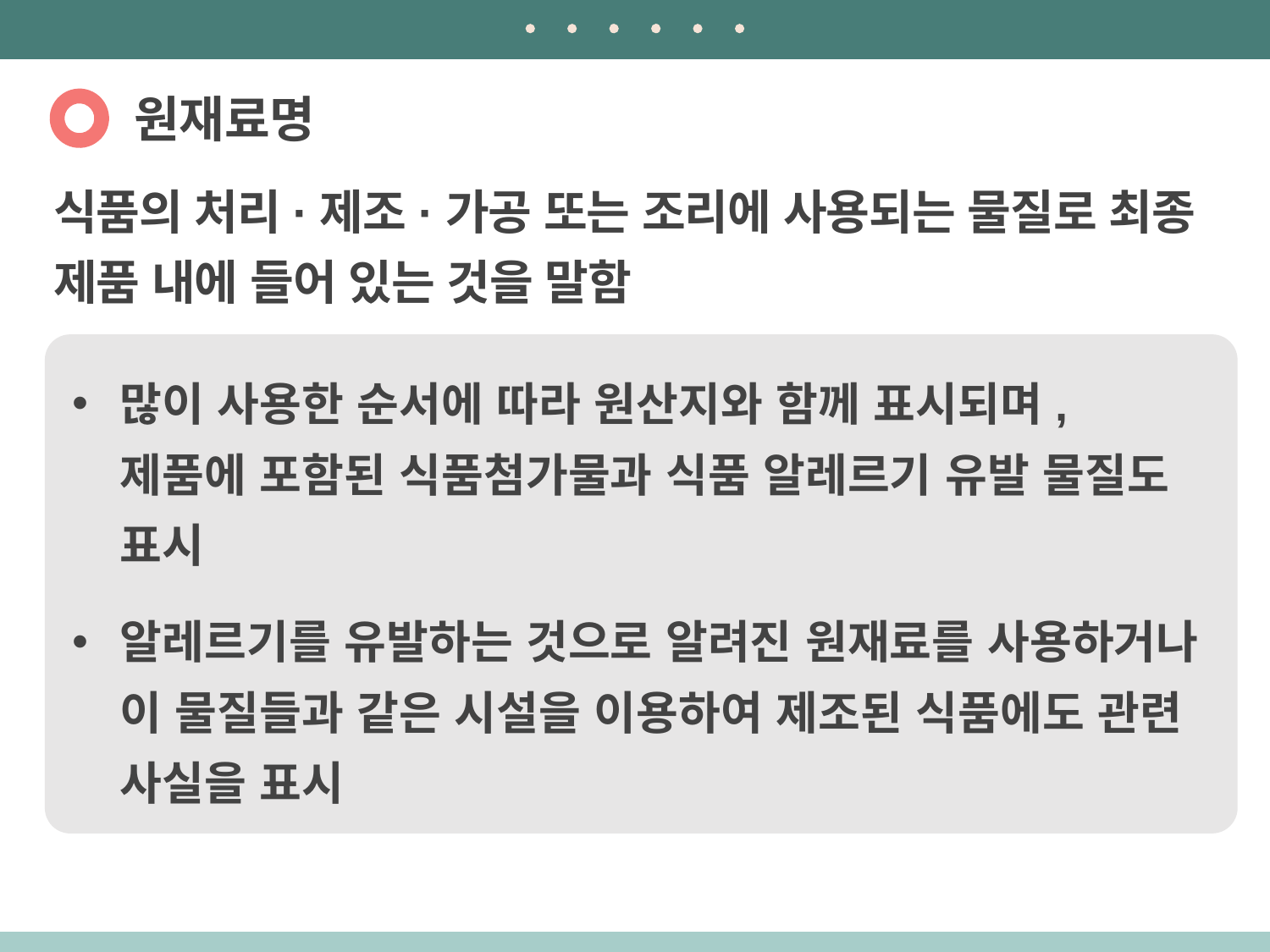

원재료명

식품의 처리·제조·가공 또는 조리에 사용되는 물질로 최종 제품 내에 들어 있는 것을 말함

많이 사용한 순서에 따라 원산지와 함께 표시되며, 제품에 포함된 식품첨가물과 식품 알레르기 유발 물질도 표시
알레르기를 유발하는 것으로 알려진 원재료를 사용하거나 이 물질들과 같은 시설을 이용하여 제조된 식품에도 관련 사실을 표시